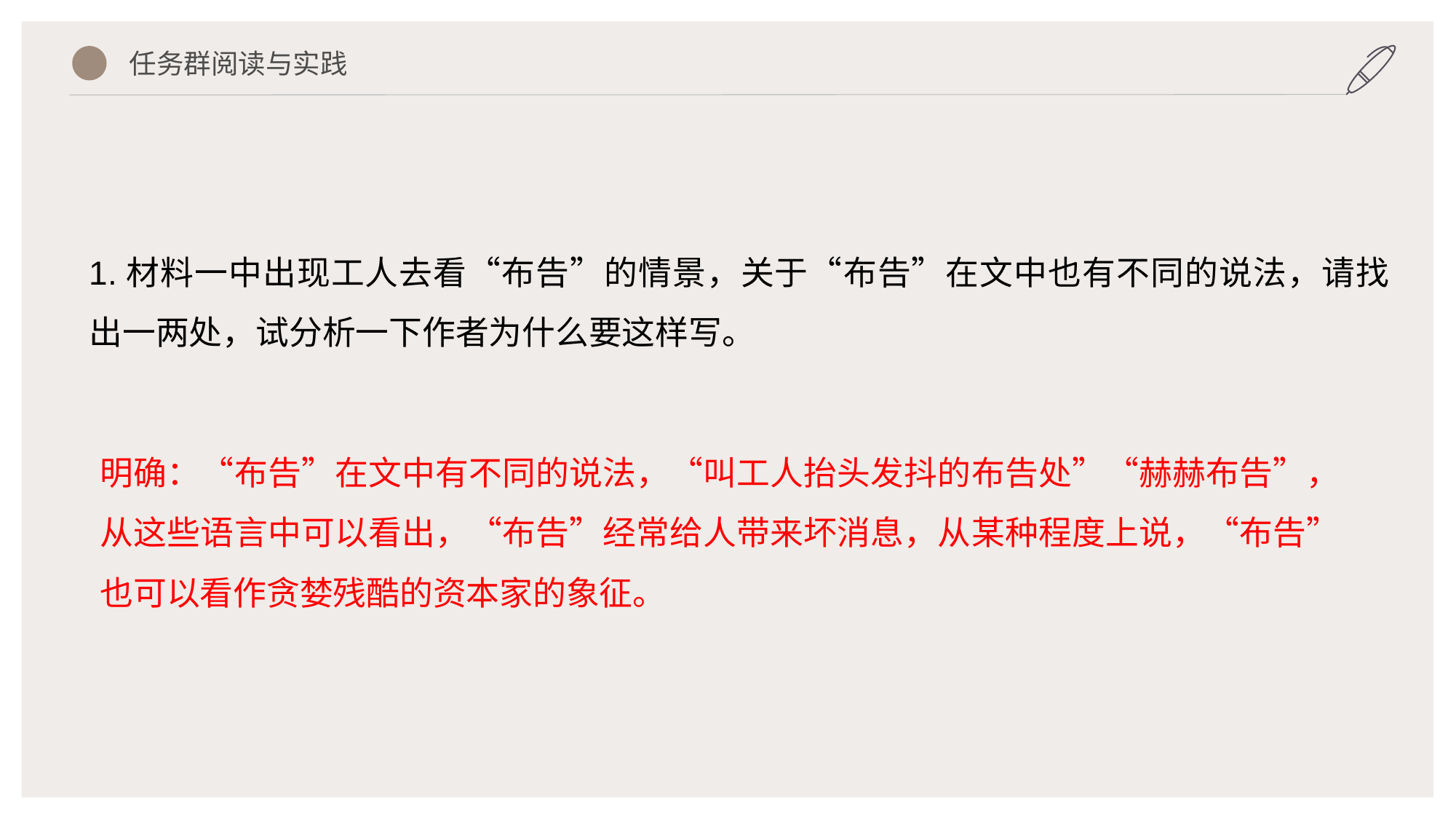

任务群阅读与实践

1.材料一中出现工人去看“布告”的情景，关于“布告”在文中也有不同的说法，请找出一两处，试分析一下作者为什么要这样写。
明确：“布告”在文中有不同的说法，“叫工人抬头发抖的布告处”“赫赫布告”，从这些语言中可以看出，“布告”经常给人带来坏消息，从某种程度上说，“布告”也可以看作贪婪残酷的资本家的象征。